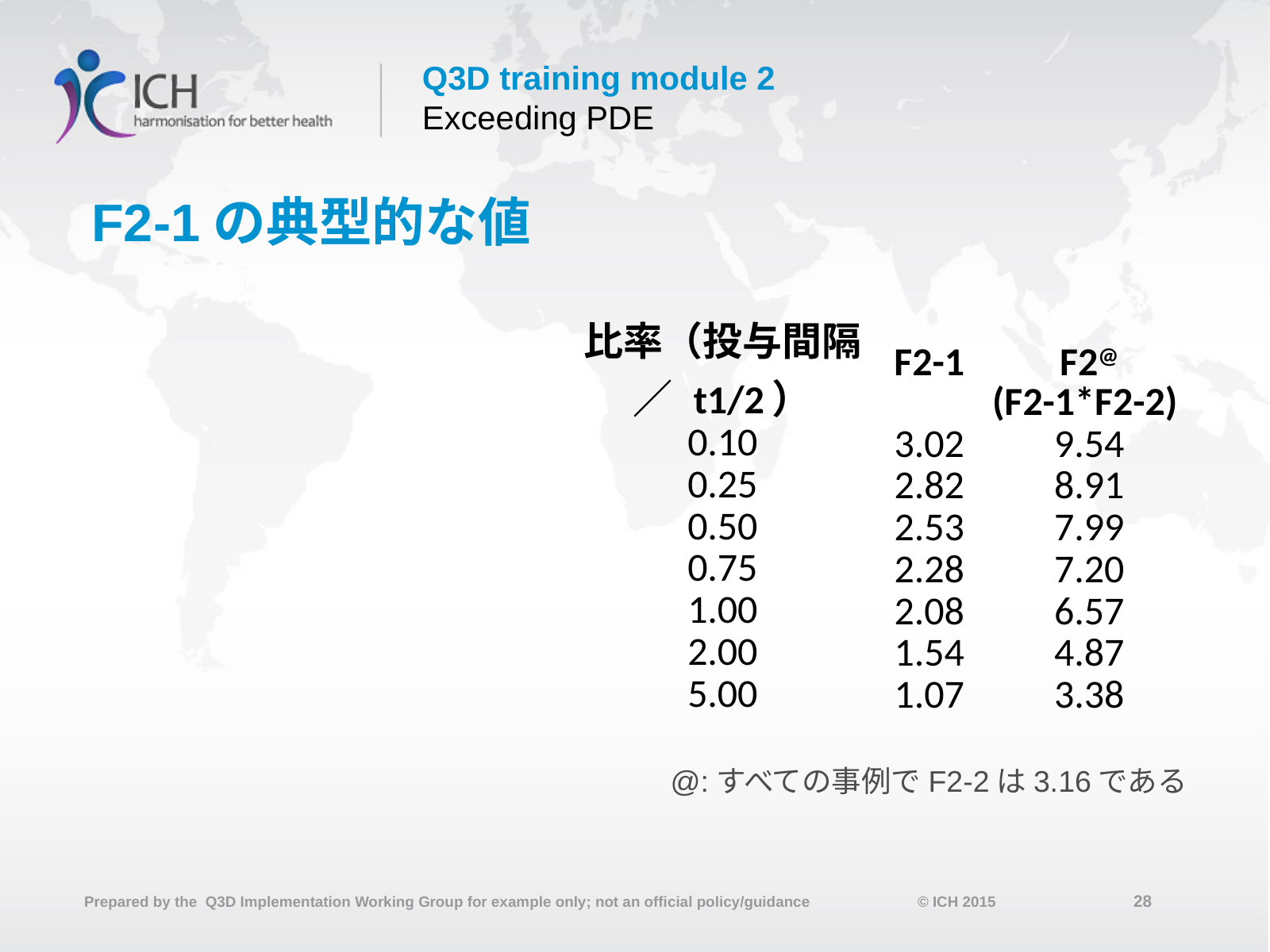

# F2-1の典型的な値
| 比率（投与間隔／ t1/2） | F2-1 | F2@ (F2-1\*F2-2) |
| --- | --- | --- |
| 0.10 | 3.02 | 9.54 |
| 0.25 | 2.82 | 8.91 |
| 0.50 | 2.53 | 7.99 |
| 0.75 | 2.28 | 7.20 |
| 1.00 | 2.08 | 6.57 |
| 2.00 | 1.54 | 4.87 |
| 5.00 | 1.07 | 3.38 |
@:すべての事例でF2-2は3.16である